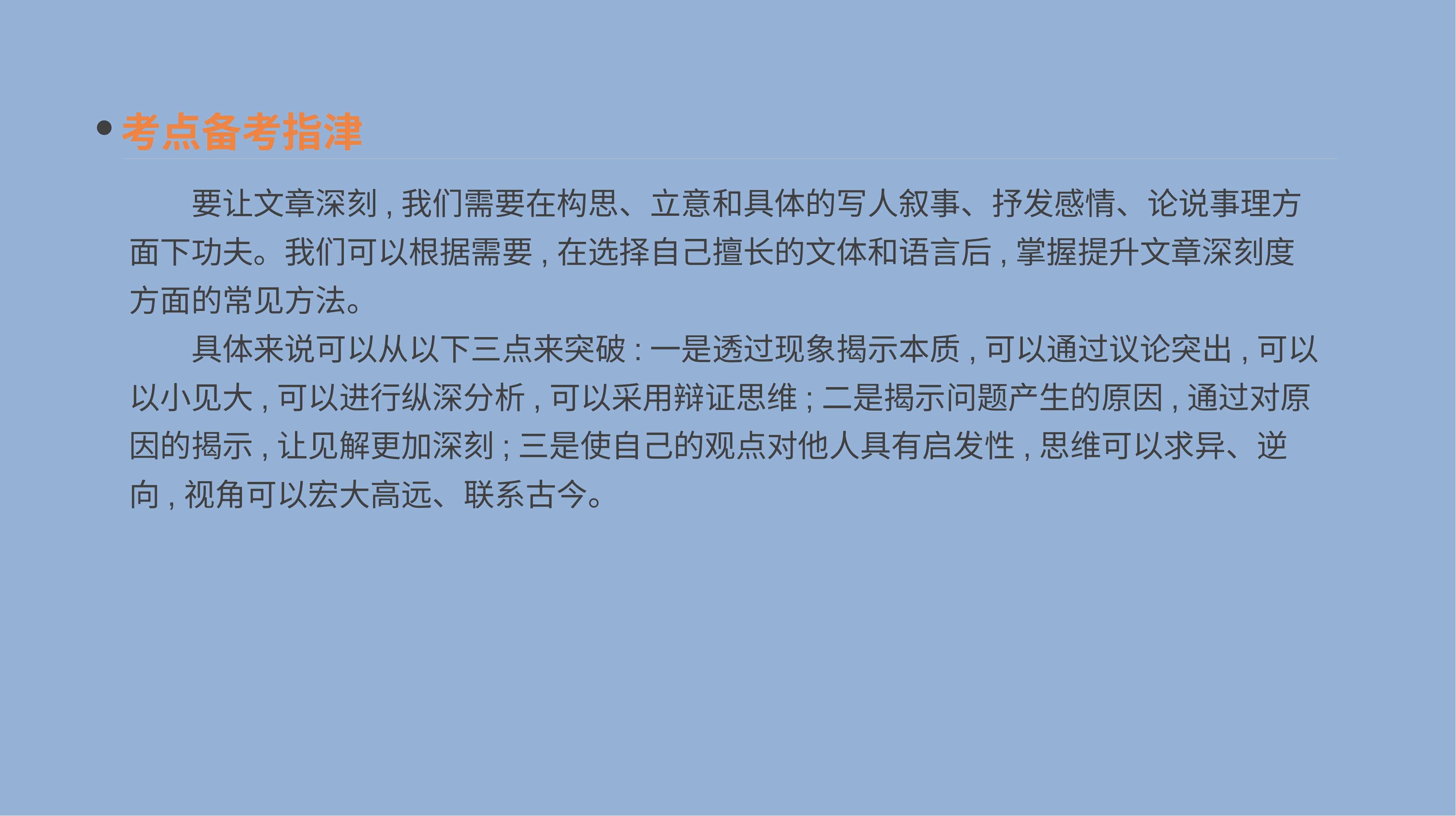

考点备考指津

　　要让文章深刻,我们需要在构思、立意和具体的写人叙事、抒发感情、论说事理方面下功夫。我们可以根据需要,在选择自己擅长的文体和语言后,掌握提升文章深刻度方面的常见方法。
　　具体来说可以从以下三点来突破:一是透过现象揭示本质,可以通过议论突出,可以以小见大,可以进行纵深分析,可以采用辩证思维;二是揭示问题产生的原因,通过对原因的揭示,让见解更加深刻;三是使自己的观点对他人具有启发性,思维可以求异、逆向,视角可以宏大高远、联系古今。